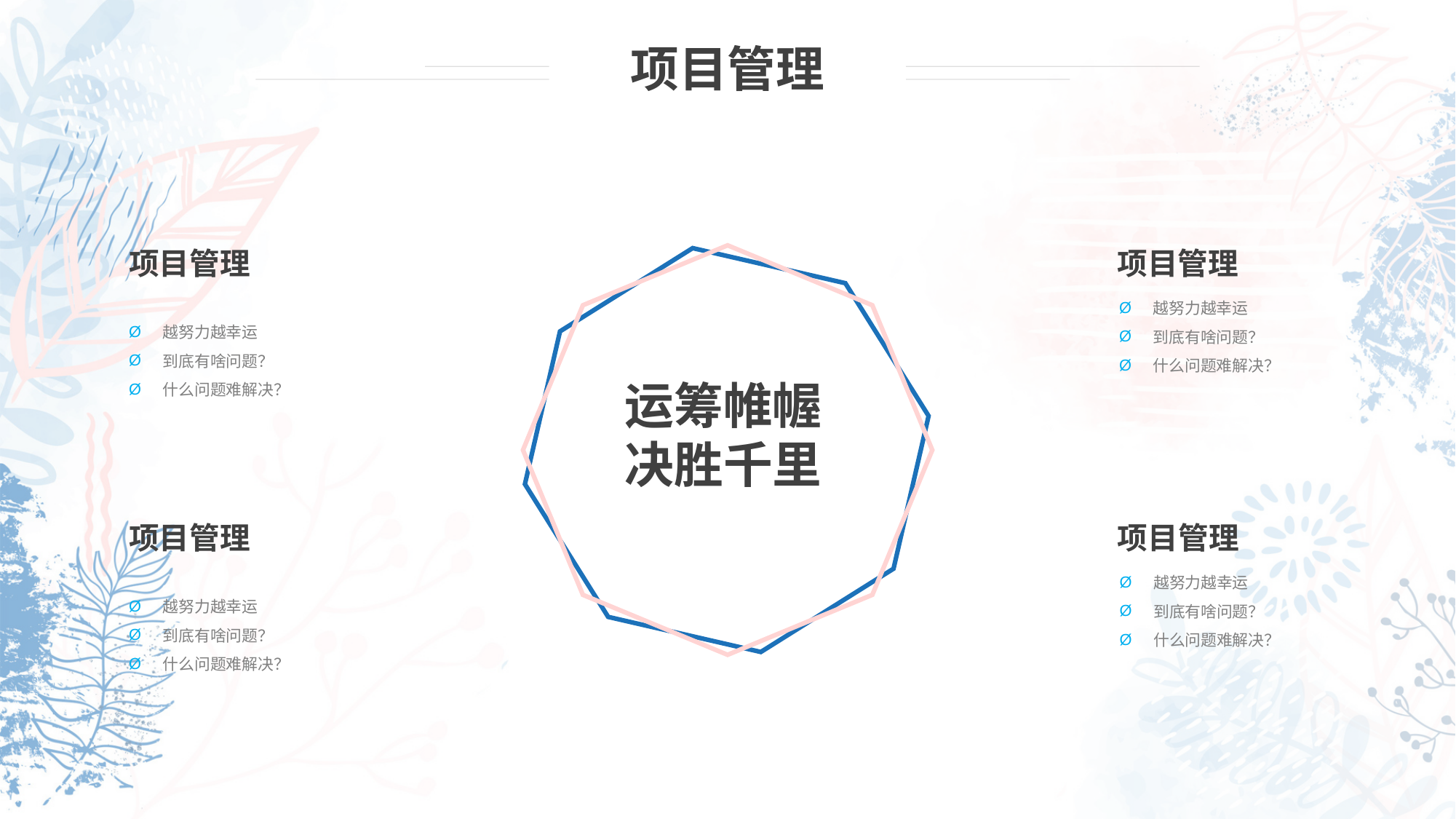

项目管理
项目管理
项目管理

越努力越幸运
到底有啥问题？
什么问题难解决？
越努力越幸运
到底有啥问题？
什么问题难解决？
运筹帷幄
决胜千里
项目管理
项目管理
越努力越幸运
到底有啥问题？
什么问题难解决？
越努力越幸运
到底有啥问题？
什么问题难解决？